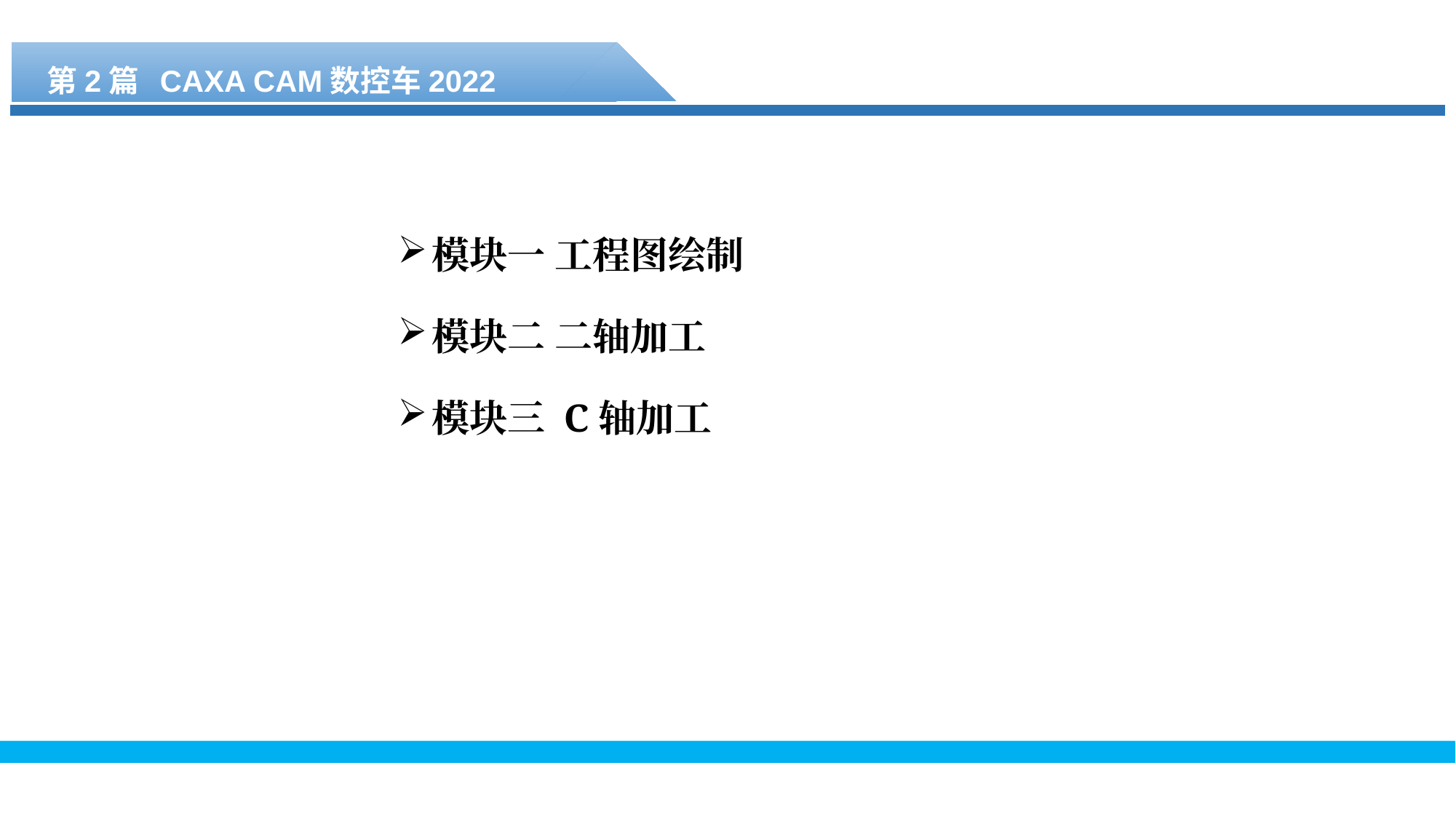

第2篇  CAXA CAM数控车2022
模块一 工程图绘制
模块二 二轴加工
模块三 C轴加工